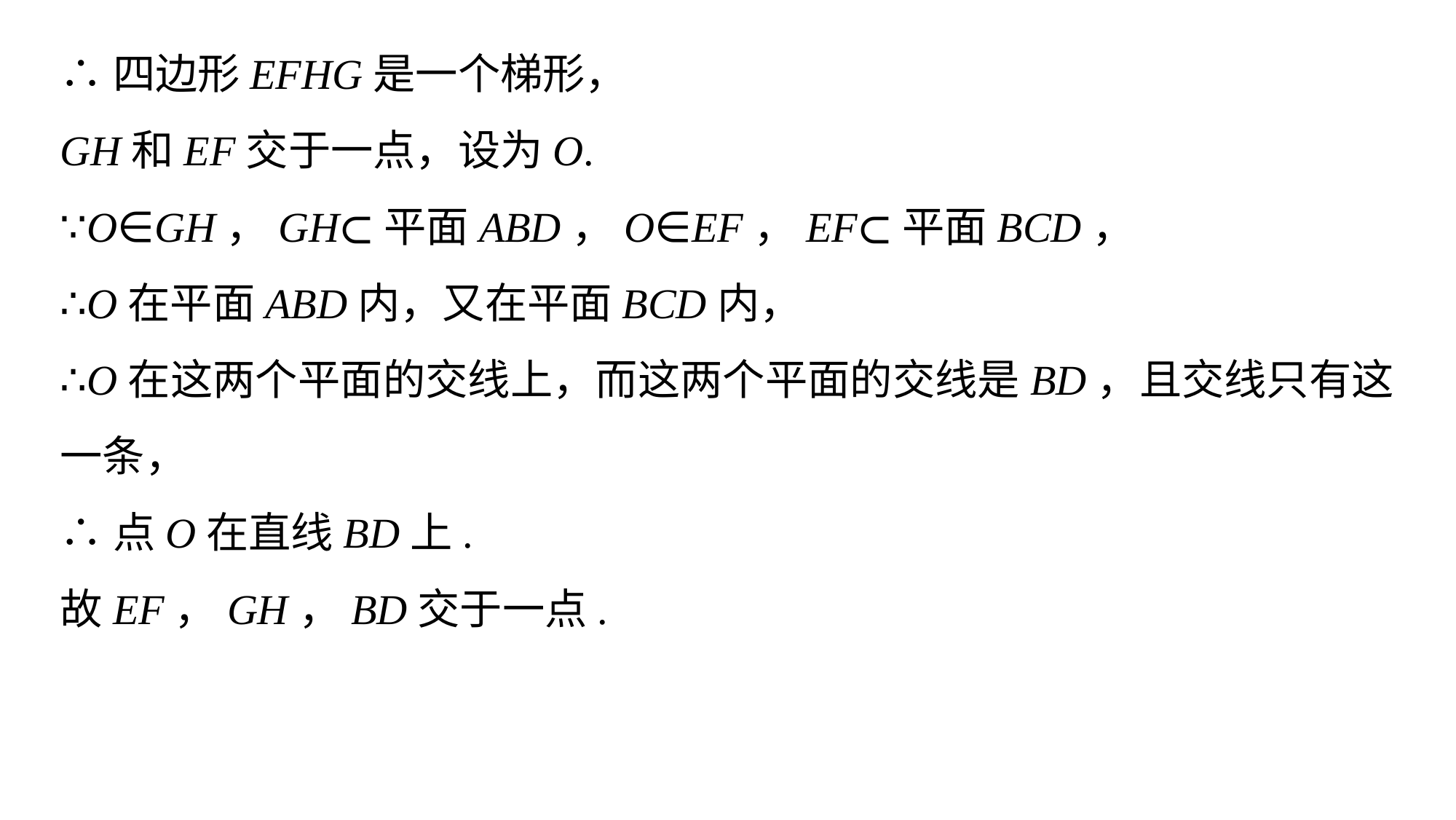

∴四边形EFHG是一个梯形，
GH和EF交于一点，设为O.
∵O∈GH，GH⊂平面ABD，O∈EF，EF⊂平面BCD，
∴O在平面ABD内，又在平面BCD内，
∴O在这两个平面的交线上，而这两个平面的交线是BD，且交线只有这一条，
∴点O在直线BD上.
故EF，GH，BD交于一点.